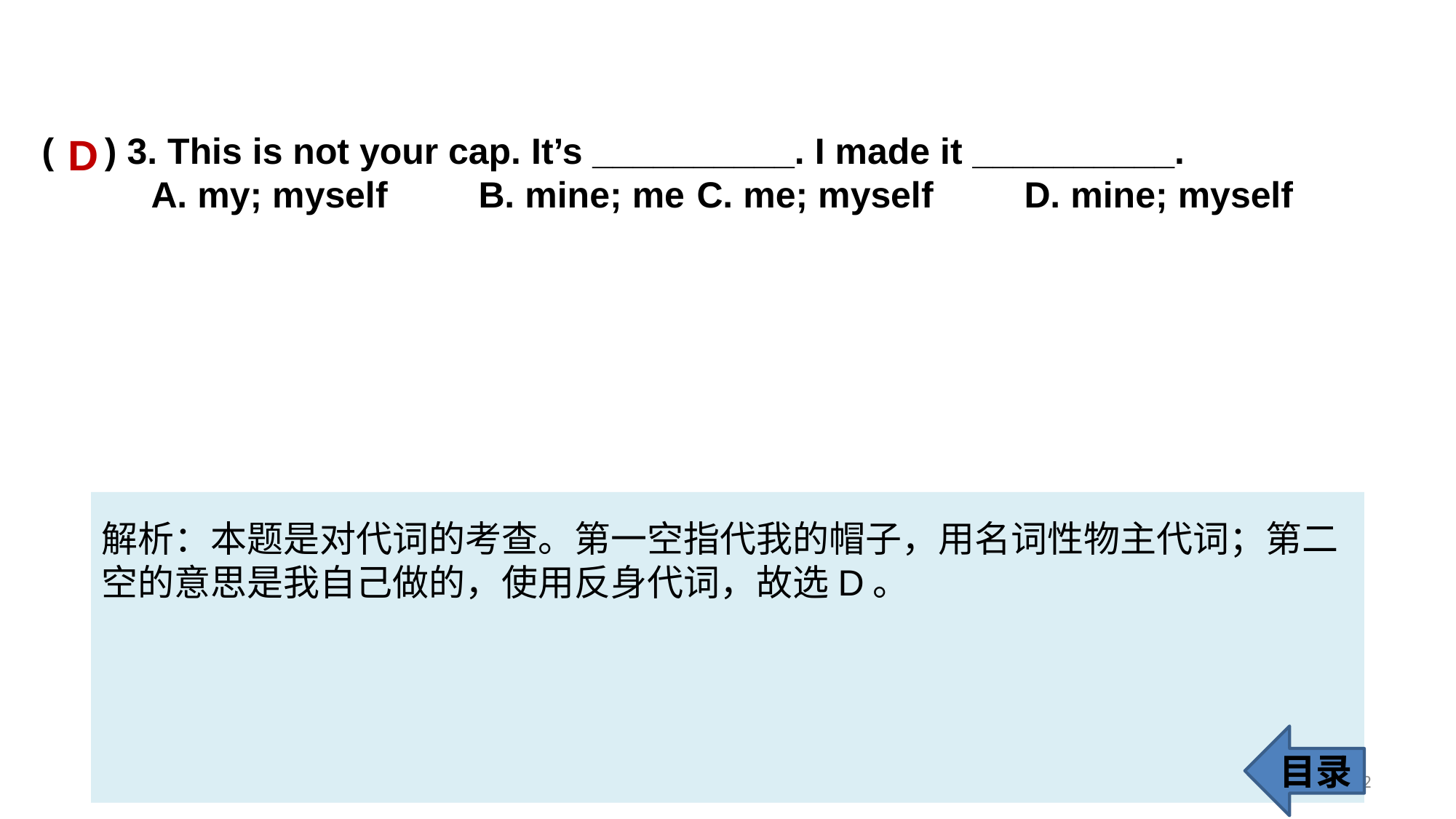

(     ) 3. This is not your cap. It’s __________. I made it __________.
	A. my; myself 	B. mine; me 	C. me; myself 	D. mine; myself
D

解析：本题是对代词的考查。第一空指代我的帽子，用名词性物主代词；第二
空的意思是我自己做的，使用反身代词，故选D。
目录
62